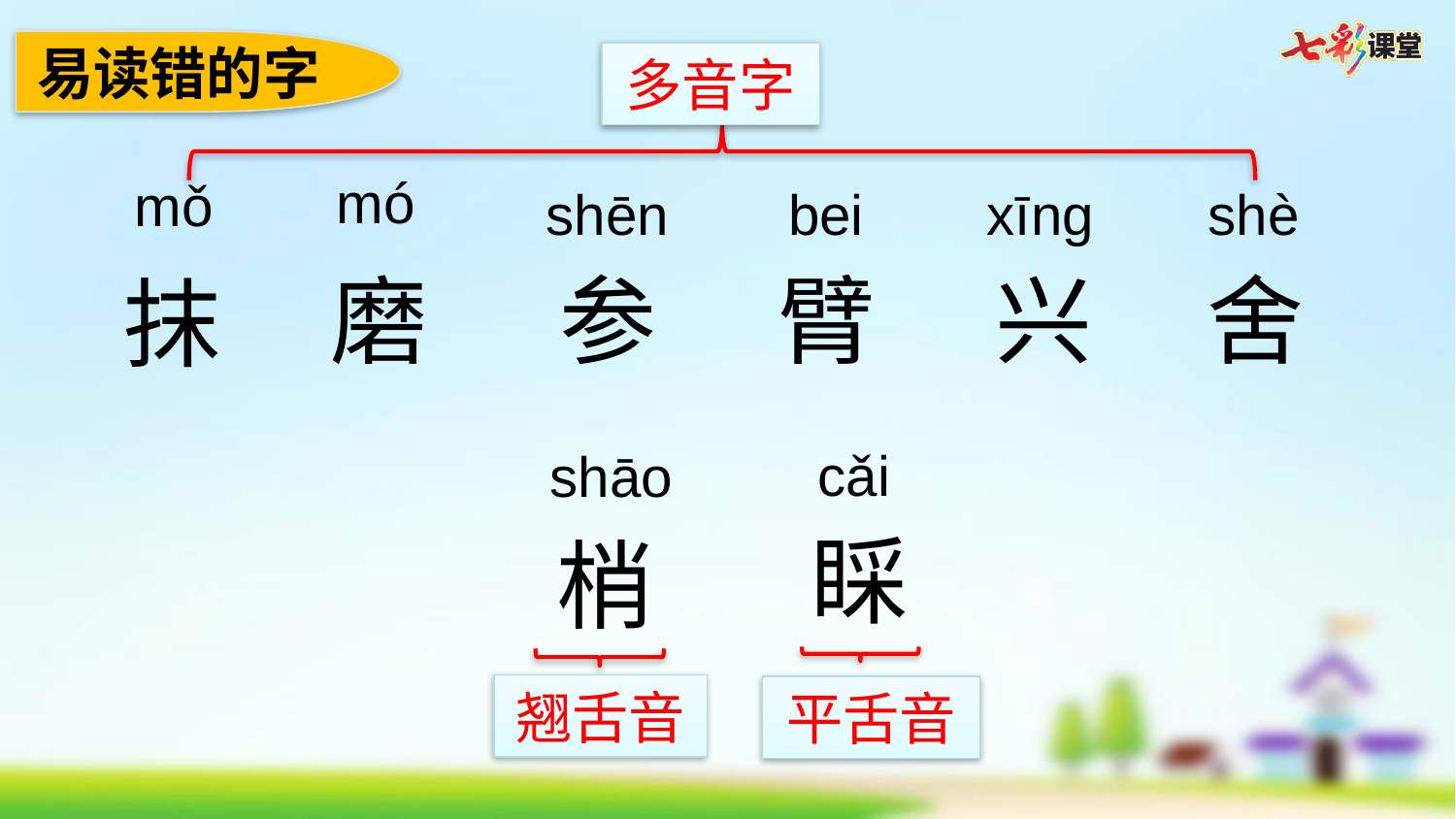

易读错的字
多音字
mó
mǒ
shēn
bei
xīng
shè
舍
磨
参
臂
兴
抹
cǎi
shāo
睬
梢

翘舌音
平舌音